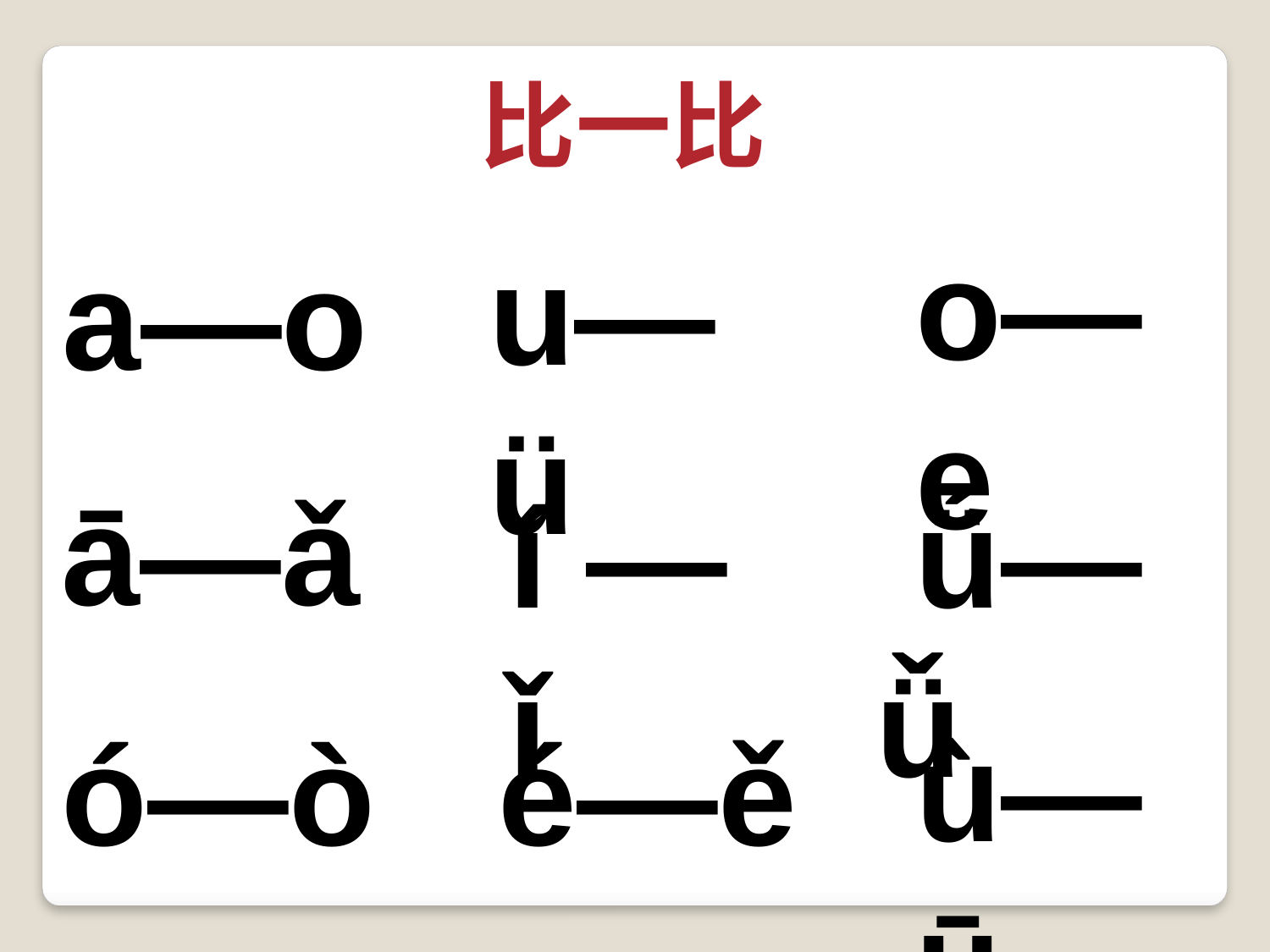

比一比
o—e
u—ü
a—o
 ā—ǎ

í — ǐ
 ǘ—ǚ
ù—ū
 ó—ò
é—ě